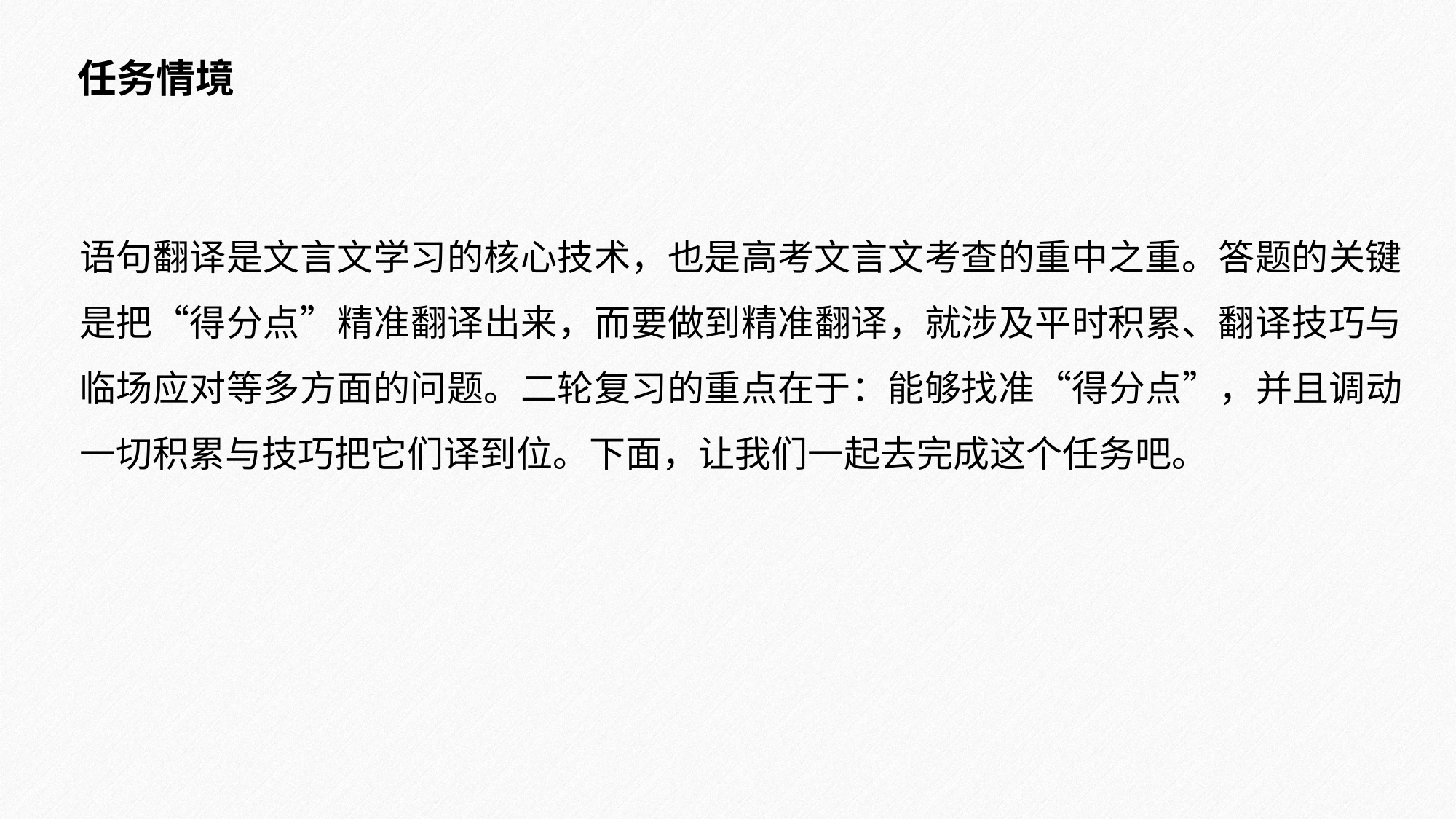

任务情境
语句翻译是文言文学习的核心技术，也是高考文言文考查的重中之重。答题的关键是把“得分点”精准翻译出来，而要做到精准翻译，就涉及平时积累、翻译技巧与临场应对等多方面的问题。二轮复习的重点在于：能够找准“得分点”，并且调动一切积累与技巧把它们译到位。下面，让我们一起去完成这个任务吧。